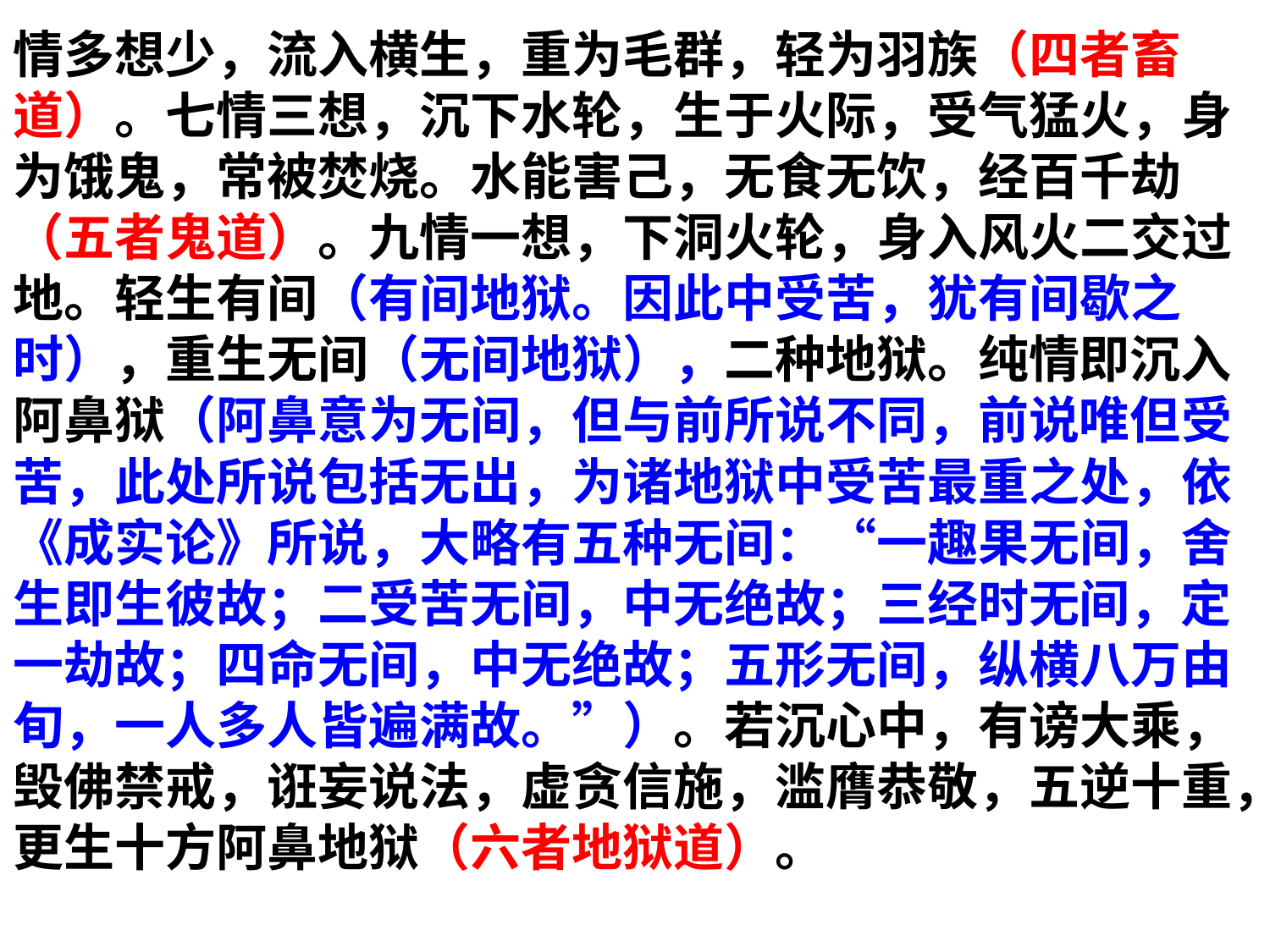

情多想少，流入横生，重为毛群，轻为羽族（四者畜道）。七情三想，沉下水轮，生于火际，受气猛火，身为饿鬼，常被焚烧。水能害己，无食无饮，经百千劫（五者鬼道）。九情一想，下洞火轮，身入风火二交过地。轻生有间（有间地狱。因此中受苦，犹有间歇之时），重生无间（无间地狱），二种地狱。纯情即沉入阿鼻狱（阿鼻意为无间，但与前所说不同，前说唯但受苦，此处所说包括无出，为诸地狱中受苦最重之处，依《成实论》所说，大略有五种无间：“一趣果无间，舍生即生彼故；二受苦无间，中无绝故；三经时无间，定一劫故；四命无间，中无绝故；五形无间，纵横八万由旬，一人多人皆遍满故。”）。若沉心中，有谤大乘，毁佛禁戒，诳妄说法，虚贪信施，滥膺恭敬，五逆十重，更生十方阿鼻地狱（六者地狱道）。